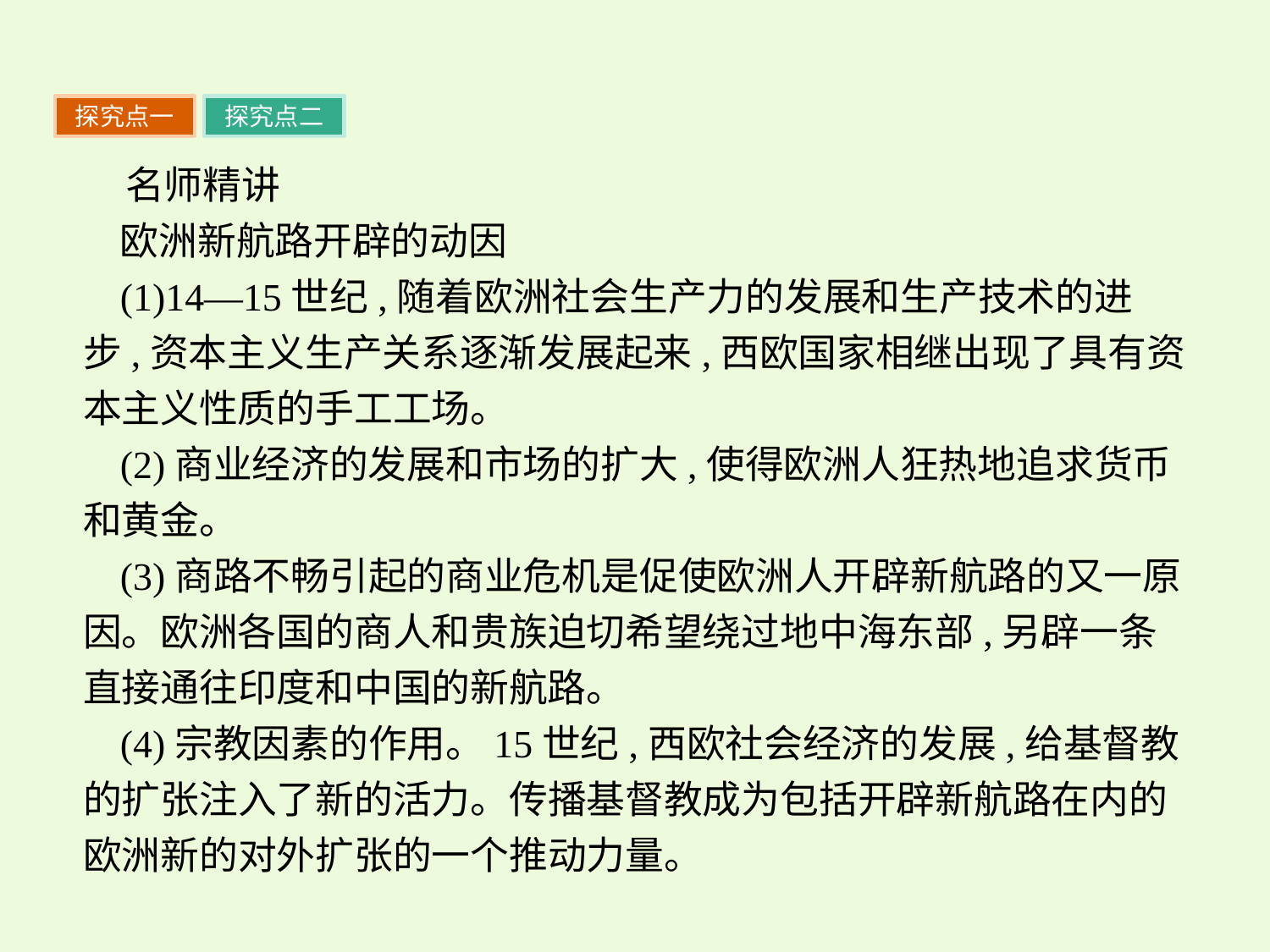

探究点一
探究点二
名师精讲
欧洲新航路开辟的动因
(1)14—15世纪,随着欧洲社会生产力的发展和生产技术的进步,资本主义生产关系逐渐发展起来,西欧国家相继出现了具有资本主义性质的手工工场。
(2)商业经济的发展和市场的扩大,使得欧洲人狂热地追求货币和黄金。
(3)商路不畅引起的商业危机是促使欧洲人开辟新航路的又一原因。欧洲各国的商人和贵族迫切希望绕过地中海东部,另辟一条直接通往印度和中国的新航路。
(4)宗教因素的作用。15世纪,西欧社会经济的发展,给基督教的扩张注入了新的活力。传播基督教成为包括开辟新航路在内的欧洲新的对外扩张的一个推动力量。